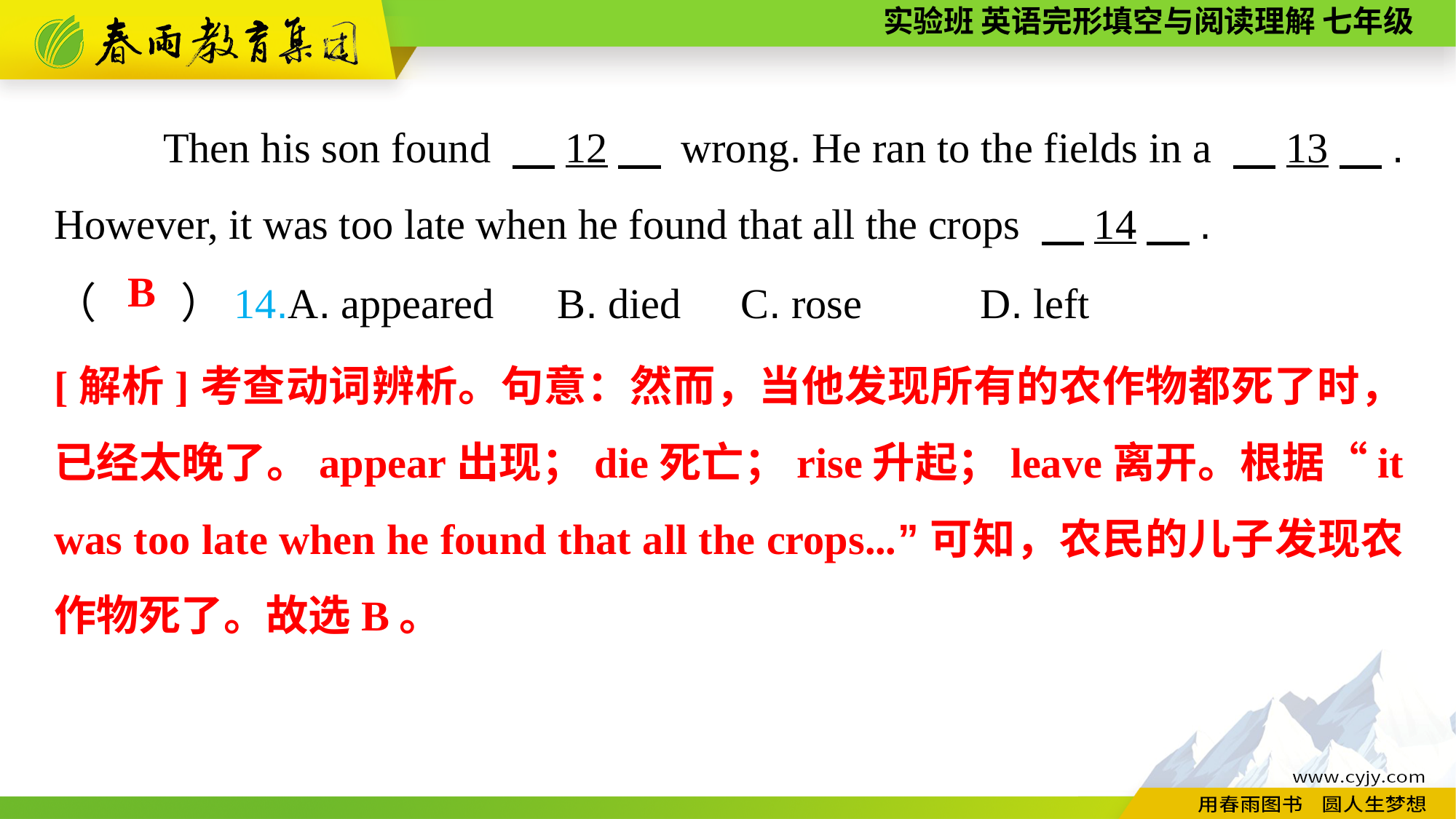

Then his son found 　12　 wrong. He ran to the fields in a 　13　. However, it was too late when he found that all the crops 　14　.
（　　）14.A. appeared      B. died	   C. rose	     D. left
B
[解析]考查动词辨析。句意：然而，当他发现所有的农作物都死了时，已经太晚了。appear出现；die死亡；rise升起；leave离开。根据“it was too late when he found that all the crops...”可知，农民的儿子发现农作物死了。故选B。